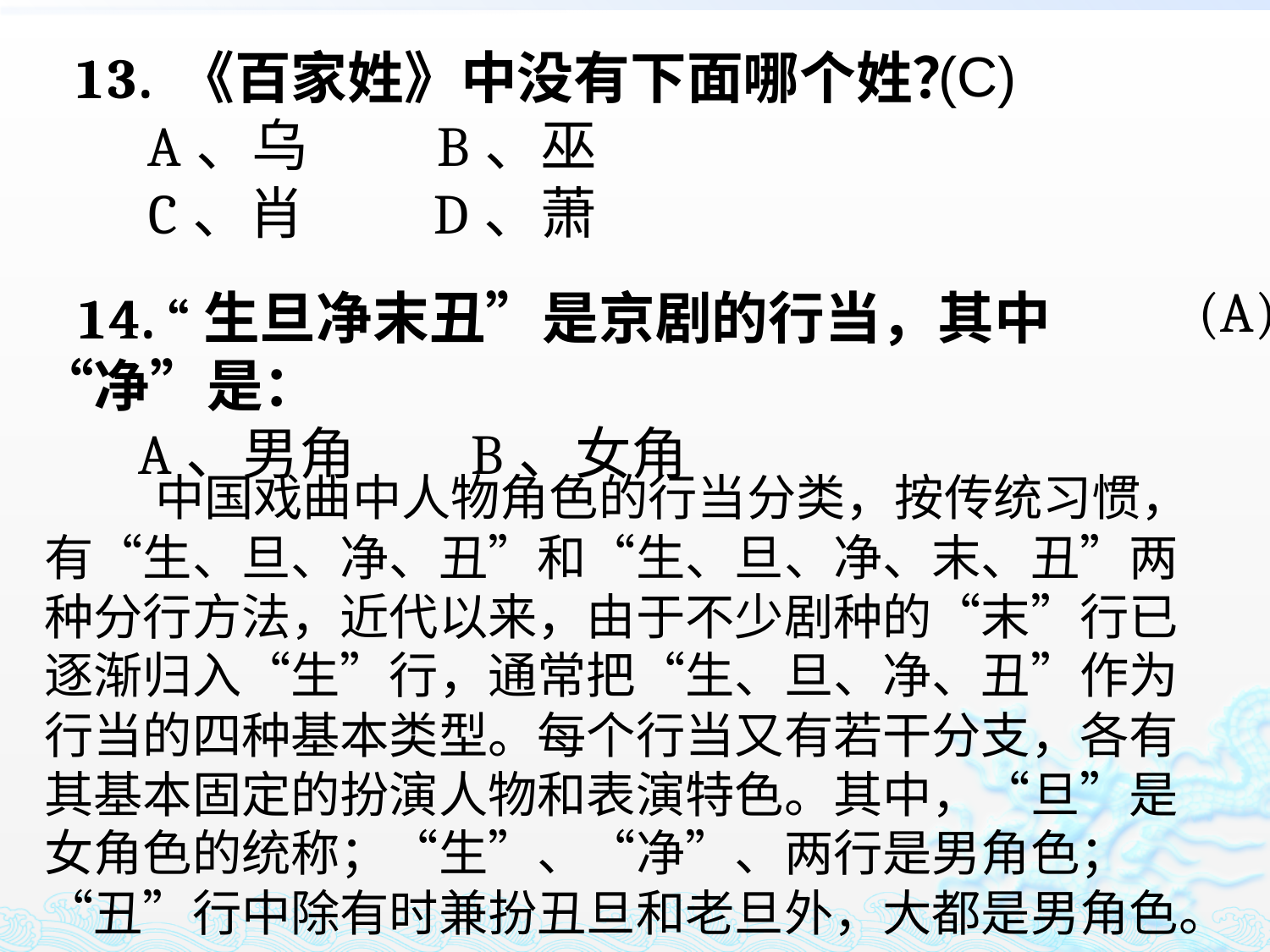

(C)
13. 《百家姓》中没有下面哪个姓？
      A、乌         B、巫
      C、肖         D、萧
(A)
   14. “生旦净末丑”是京剧的行当，其中“净”是：
        A、男角        B、女角
         中国戏曲中人物角色的行当分类，按传统习惯，有“生、旦、净、丑”和“生、旦、净、末、丑”两种分行方法，近代以来，由于不少剧种的“末”行已逐渐归入“生”行，通常把“生、旦、净、丑”作为行当的四种基本类型。每个行当又有若干分支，各有其基本固定的扮演人物和表演特色。其中，“旦”是女角色的统称；“生”、“净”、两行是男角色；“丑”行中除有时兼扮丑旦和老旦外，大都是男角色。